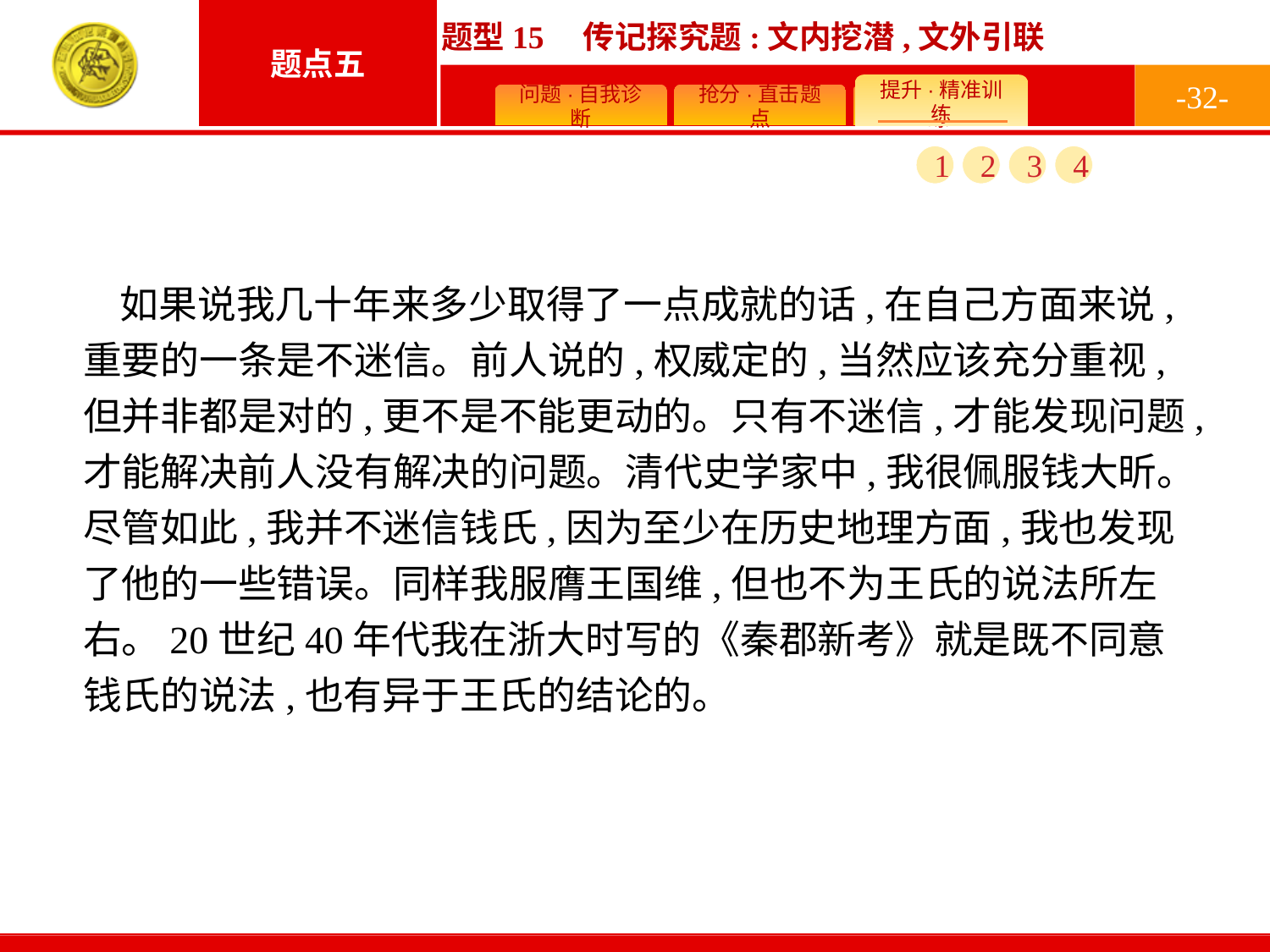

-32-
1
2
3
4
如果说我几十年来多少取得了一点成就的话,在自己方面来说,重要的一条是不迷信。前人说的,权威定的,当然应该充分重视,但并非都是对的,更不是不能更动的。只有不迷信,才能发现问题,才能解决前人没有解决的问题。清代史学家中,我很佩服钱大昕。尽管如此,我并不迷信钱氏,因为至少在历史地理方面,我也发现了他的一些错误。同样我服膺王国维,但也不为王氏的说法所左右。20世纪40年代我在浙大时写的《秦郡新考》就是既不同意钱氏的说法,也有异于王氏的结论的。